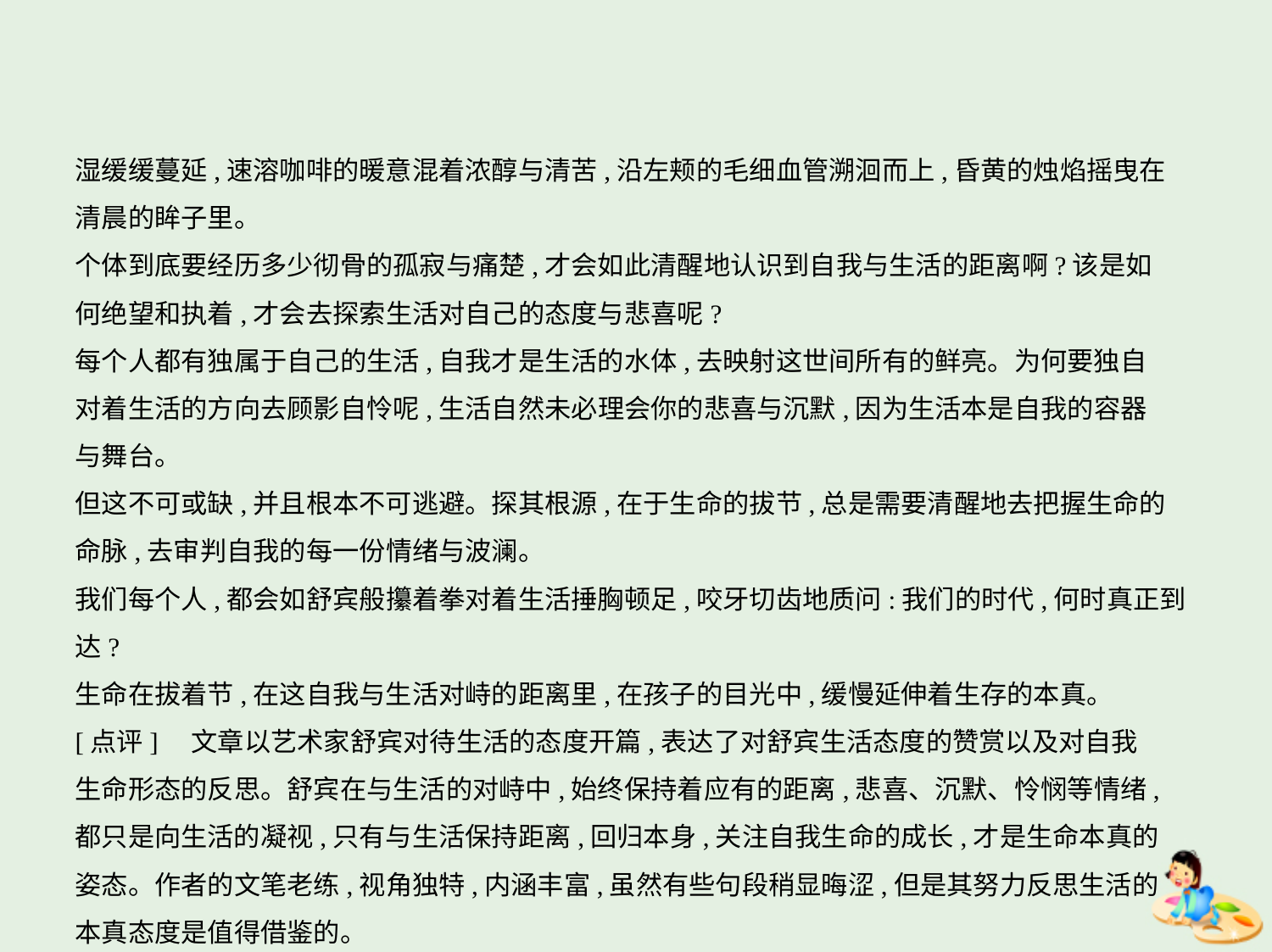

湿缓缓蔓延,速溶咖啡的暖意混着浓醇与清苦,沿左颊的毛细血管溯洄而上,昏黄的烛焰摇曳在
清晨的眸子里。
个体到底要经历多少彻骨的孤寂与痛楚,才会如此清醒地认识到自我与生活的距离啊?该是如
何绝望和执着,才会去探索生活对自己的态度与悲喜呢?
每个人都有独属于自己的生活,自我才是生活的水体,去映射这世间所有的鲜亮。为何要独自
对着生活的方向去顾影自怜呢,生活自然未必理会你的悲喜与沉默,因为生活本是自我的容器
与舞台。
但这不可或缺,并且根本不可逃避。探其根源,在于生命的拔节,总是需要清醒地去把握生命的
命脉,去审判自我的每一份情绪与波澜。
我们每个人,都会如舒宾般攥着拳对着生活捶胸顿足,咬牙切齿地质问:我们的时代,何时真正到达?
生命在拔着节,在这自我与生活对峙的距离里,在孩子的目光中,缓慢延伸着生存的本真。
[点评]　文章以艺术家舒宾对待生活的态度开篇,表达了对舒宾生活态度的赞赏以及对自我
生命形态的反思。舒宾在与生活的对峙中,始终保持着应有的距离,悲喜、沉默、怜悯等情绪,
都只是向生活的凝视,只有与生活保持距离,回归本身,关注自我生命的成长,才是生命本真的
姿态。作者的文笔老练,视角独特,内涵丰富,虽然有些句段稍显晦涩,但是其努力反思生活的
本真态度是值得借鉴的。